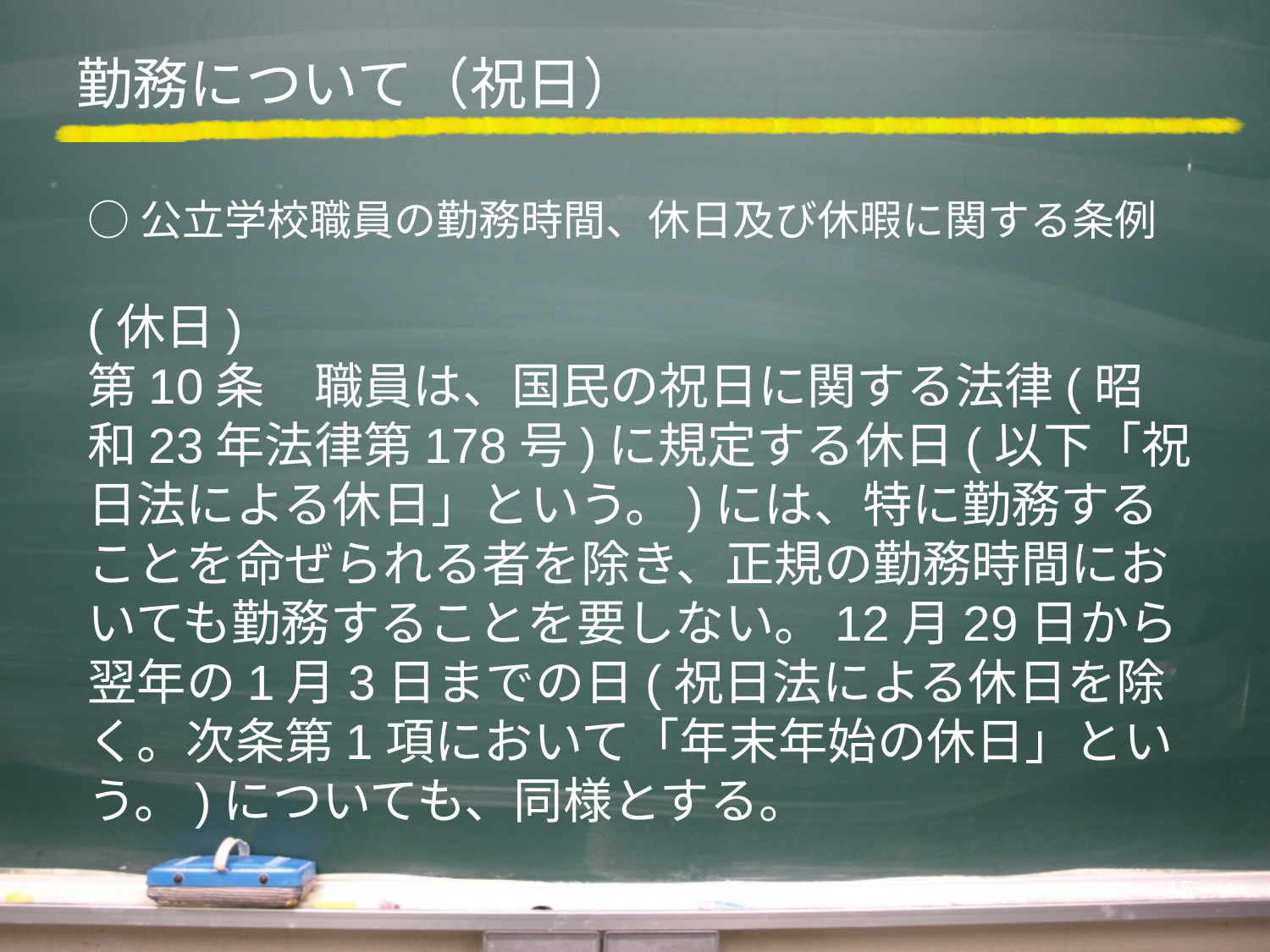

# 勤務について（祝日）
○公立学校職員の勤務時間、休日及び休暇に関する条例

(休日)
第10条　職員は、国民の祝日に関する法律(昭和23年法律第178号)に規定する休日(以下「祝日法による休日」という。)には、特に勤務することを命ぜられる者を除き、正規の勤務時間においても勤務することを要しない。12月29日から翌年の1月3日までの日(祝日法による休日を除く。次条第1項において「年末年始の休日」という。)についても、同様とする。
15